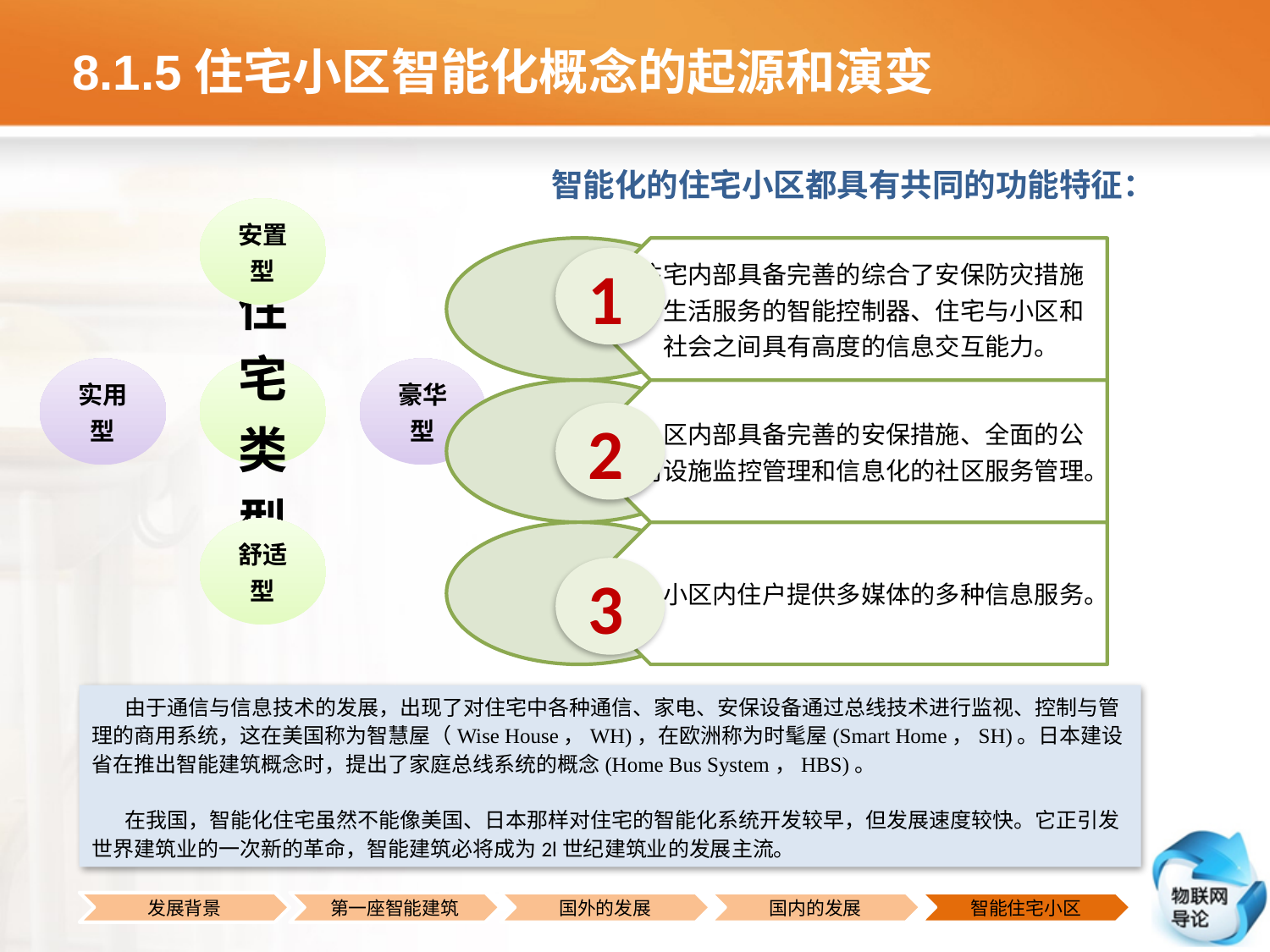

# 8.1.5住宅小区智能化概念的起源和演变
智能化的住宅小区都具有共同的功能特征：
住宅
类型
安置型
豪华型
实用型
住宅内部具备完善的综合了安保防灾措施与生活服务的智能控制器、住宅与小区和社会之间具有高度的信息交互能力。
小区内部具备完善的安保措施、全面的公用设施监控管理和信息化的社区服务管理。
为小区内住户提供多媒体的多种信息服务。

1

2

3
由于通信与信息技术的发展，出现了对住宅中各种通信、家电、安保设备通过总线技术进行监视、控制与管理的商用系统，这在美国称为智慧屋（Wise House，WH)，在欧洲称为时髦屋(Smart Home，SH)。日本建设省在推出智能建筑概念时，提出了家庭总线系统的概念(Home Bus System，HBS)。

在我国，智能化住宅虽然不能像美国、日本那样对住宅的智能化系统开发较早，但发展速度较快。它正引发世界建筑业的一次新的革命，智能建筑必将成为2l世纪建筑业的发展主流。
发展背景
国内的发展
智能住宅小区
第一座智能建筑
国外的发展